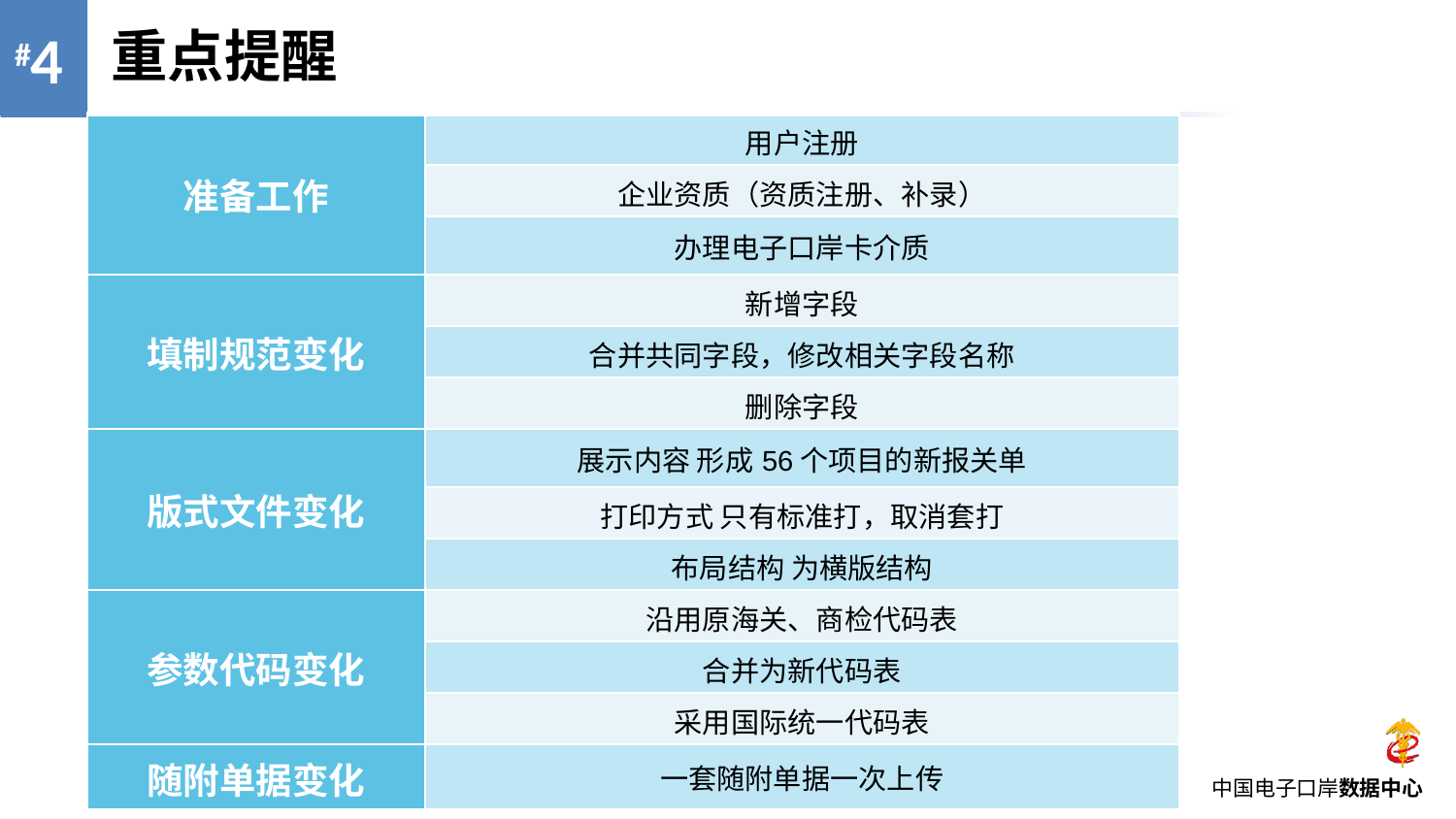

重点提醒
| 准备工作 | 用户注册 |
| --- | --- |
|  | 企业资质（资质注册、补录） |
|  | 办理电子口岸卡介质 |
| 填制规范变化 | 新增字段 |
|  | 合并共同字段，修改相关字段名称 |
|  | 删除字段 |
| 版式文件变化 | 展示内容 形成56个项目的新报关单 |
|  | 打印方式 只有标准打，取消套打 |
|  | 布局结构 为横版结构 |
| 参数代码变化 | 沿用原海关、商检代码表 |
|  | 合并为新代码表 |
|  | 采用国际统一代码表 |
| 随附单据变化 | 一套随附单据一次上传 |